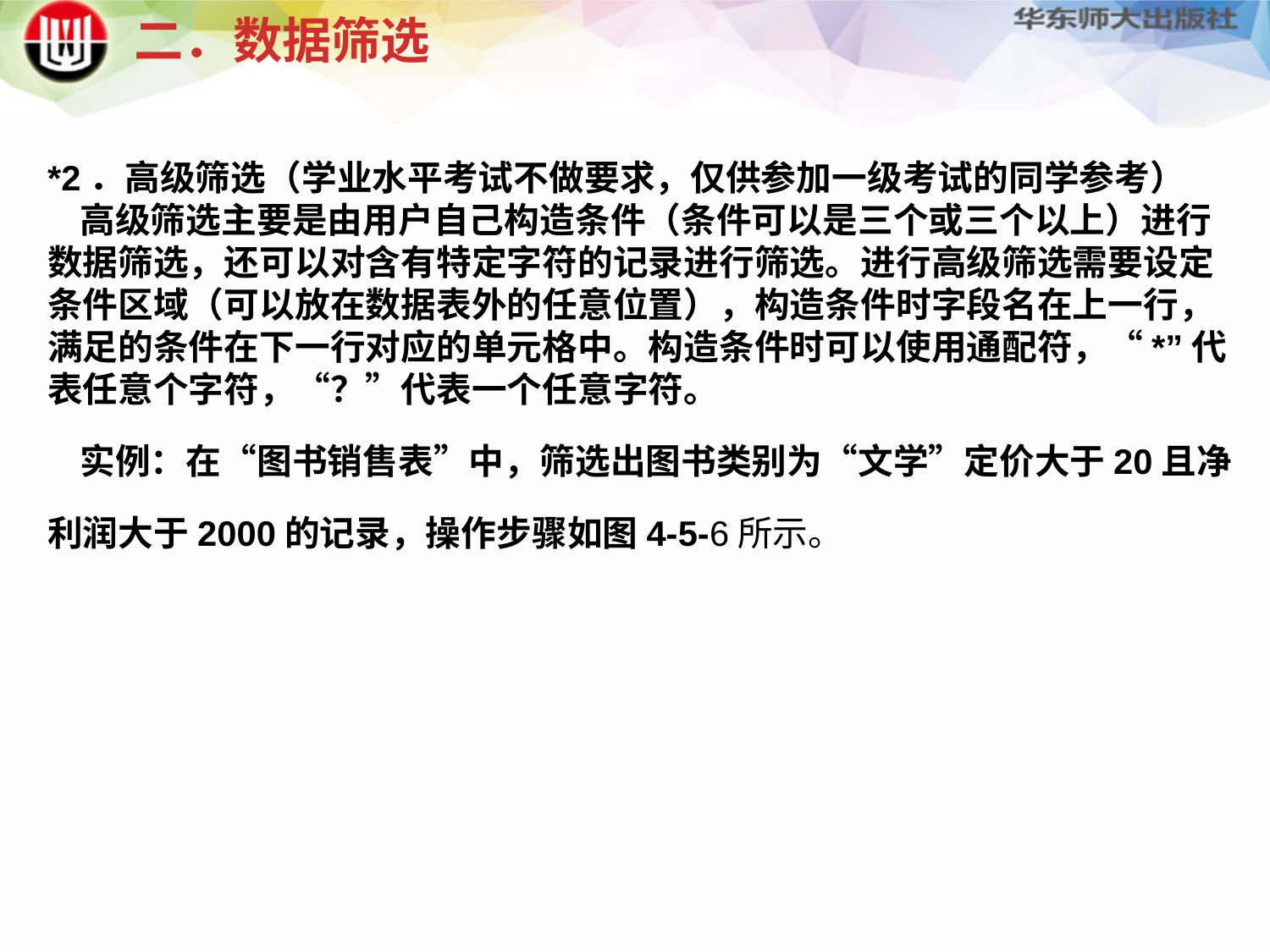

二．数据筛选
*2．高级筛选（学业水平考试不做要求，仅供参加一级考试的同学参考）   高级筛选主要是由用户自己构造条件（条件可以是三个或三个以上）进行数据筛选，还可以对含有特定字符的记录进行筛选。进行高级筛选需要设定条件区域（可以放在数据表外的任意位置），构造条件时字段名在上一行，满足的条件在下一行对应的单元格中。构造条件时可以使用通配符，“*”代表任意个字符，“？”代表一个任意字符。   实例：在“图书销售表”中，筛选出图书类别为“文学”定价大于20且净利润大于2000的记录，操作步骤如图4-5-6所示。